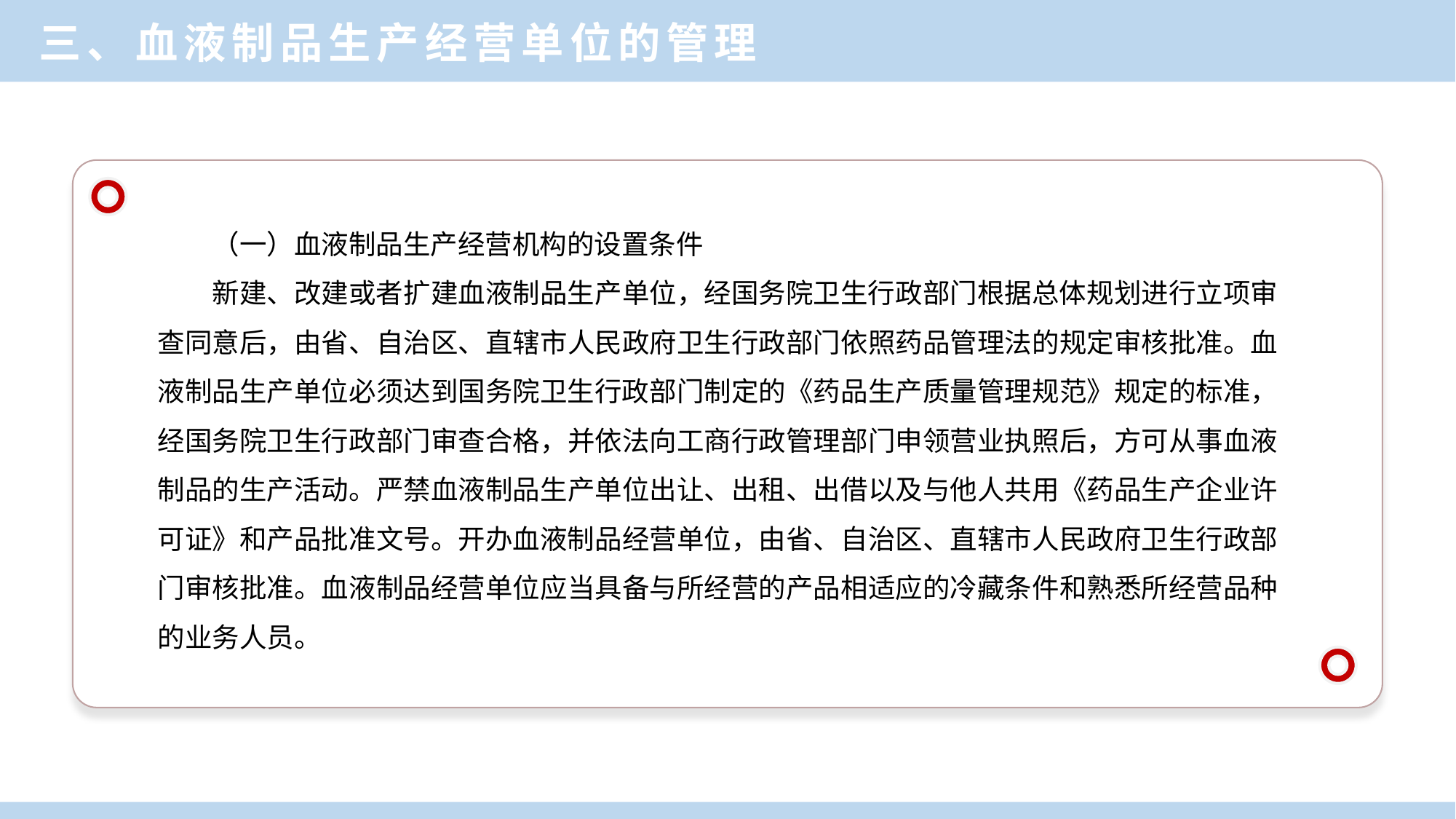

三、血液制品生产经营单位的管理

（一）血液制品生产经营机构的设置条件
新建、改建或者扩建血液制品生产单位，经国务院卫生行政部门根据总体规划进行立项审查同意后，由省、自治区、直辖市人民政府卫生行政部门依照药品管理法的规定审核批准。血液制品生产单位必须达到国务院卫生行政部门制定的《药品生产质量管理规范》规定的标准，经国务院卫生行政部门审查合格，并依法向工商行政管理部门申领营业执照后，方可从事血液制品的生产活动。严禁血液制品生产单位出让、出租、出借以及与他人共用《药品生产企业许可证》和产品批准文号。开办血液制品经营单位，由省、自治区、直辖市人民政府卫生行政部门审核批准。血液制品经营单位应当具备与所经营的产品相适应的冷藏条件和熟悉所经营品种的业务人员。